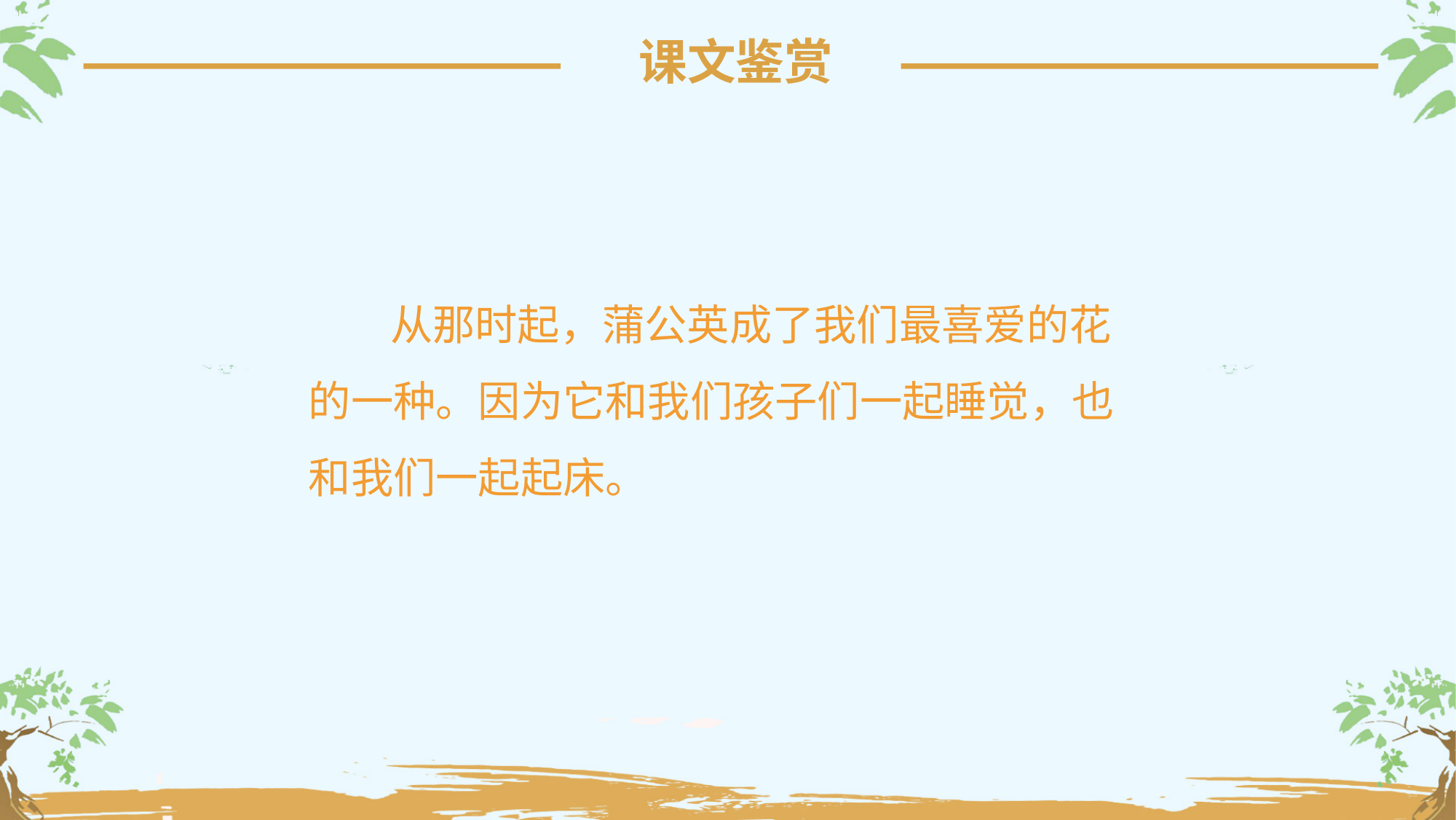

课文鉴赏

从那时起，蒲公英成了我们最喜爱的花的一种。因为它和我们孩子们一起睡觉，也和我们一起起床。